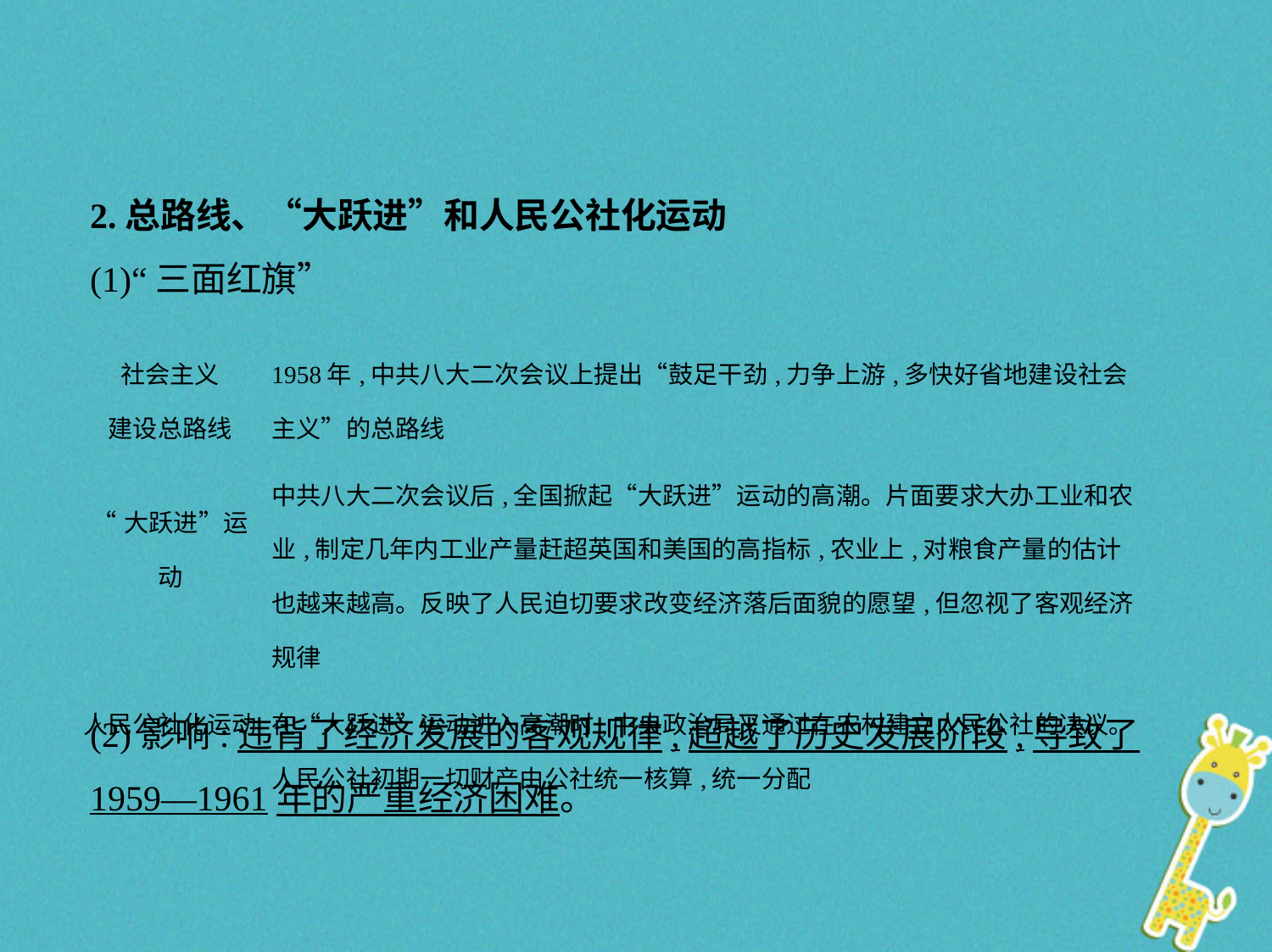

2.总路线、“大跃进”和人民公社化运动
(1)“三面红旗”
| 社会主义 建设总路线 | 1958年,中共八大二次会议上提出“鼓足干劲,力争上游,多快好省地建设社会主义”的总路线 |
| --- | --- |
| “大跃进”运动 | 中共八大二次会议后,全国掀起“大跃进”运动的高潮。片面要求大办工业和农业,制定几年内工业产量赶超英国和美国的高指标,农业上,对粮食产量的估计也越来越高。反映了人民迫切要求改变经济落后面貌的愿望,但忽视了客观经济规律 |
| 人民公社化运动 | 在“大跃进”运动进入高潮时,中央政治局又通过在农村建立人民公社的决议。人民公社初期一切财产由公社统一核算,统一分配 |
(2)影响:违背了经济发展的客观规律,超越了历史发展阶段,导致了
1959—1961年的严重经济困难。